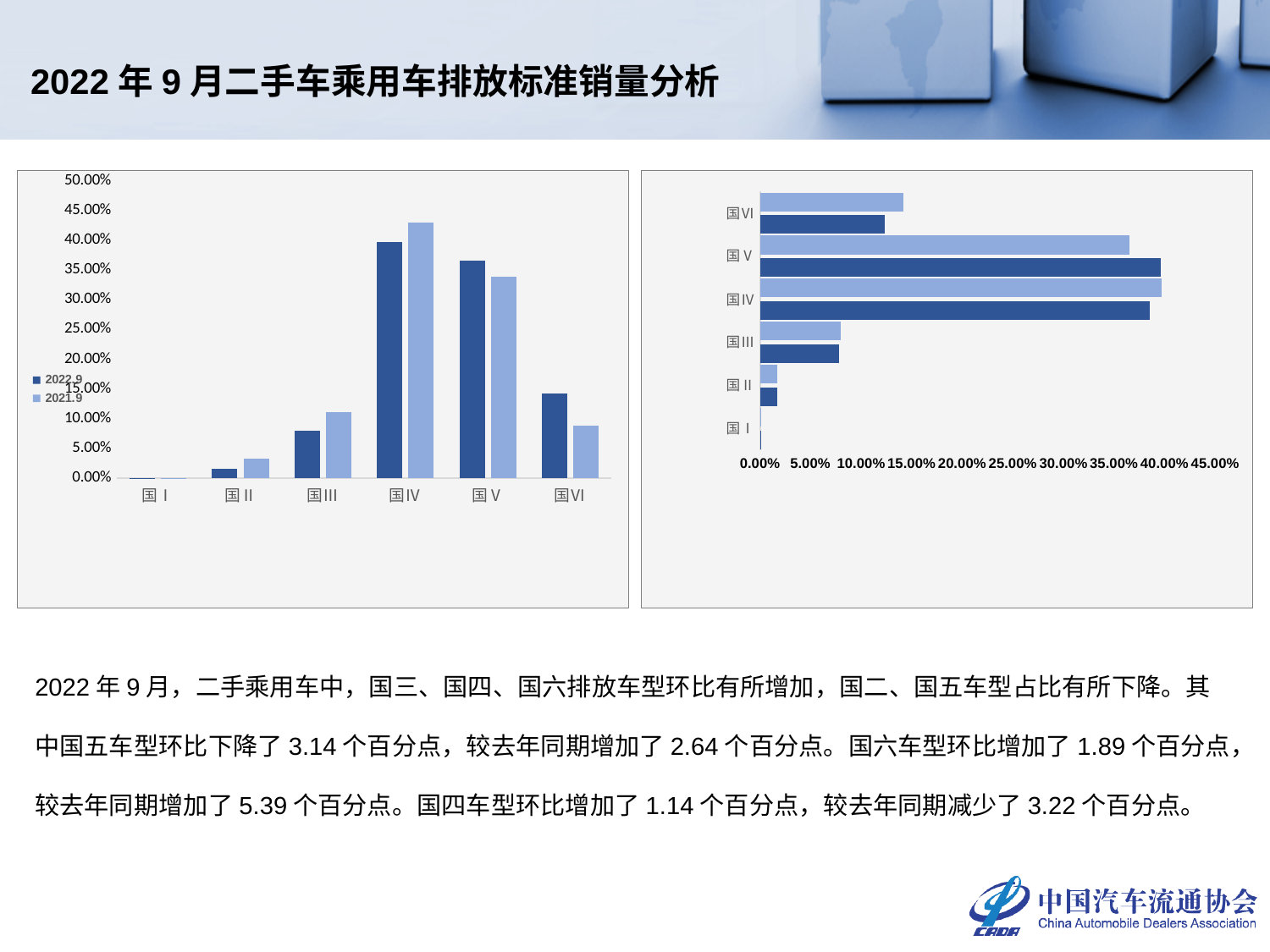

2022年9月二手车乘用车排放标准销量分析

### Chart

| Category | 2022.9 | 2021.9 |
|---|---|---|
| 国Ⅰ | 9.119588199928395e-05 | 0.000197856553998351 |
| 国Ⅱ | 0.01653685326920349 | 0.03246945964175972 |
| 国Ⅲ | 0.07946538947396864 | 0.11149516600464664 |
| 国Ⅳ | 0.3969148770882168 | 0.42914187214269656 |
| 国Ⅴ | 0.3650672485189113 | 0.3386764595668141 |
| 国Ⅵ | 0.14192443576770045 | 0.08801918609008469 |

### Chart

| Category | 2022.8 | 2022.9 |
|---|---|---|
| 国Ⅰ | 9.54380606986066e-05 | 9.119588199928395e-05 |
| 国Ⅱ | 0.016731279330748826 | 0.01653685326920349 |
| 国Ⅲ | 0.07816377171215881 | 0.07946538947396864 |
| 国Ⅳ | 0.3855 | 0.3969148770882168 |
| 国Ⅴ | 0.3965 | 0.3650672485189113 |
| 国Ⅵ | 0.12300951089639378 | 0.14192443576770045 |
2022年9月，二手乘用车中，国三、国四、国六排放车型环比有所增加，国二、国五车型占比有所下降。其中国五车型环比下降了3.14个百分点，较去年同期增加了2.64个百分点。国六车型环比增加了1.89个百分点，较去年同期增加了5.39个百分点。国四车型环比增加了1.14个百分点，较去年同期减少了3.22个百分点。